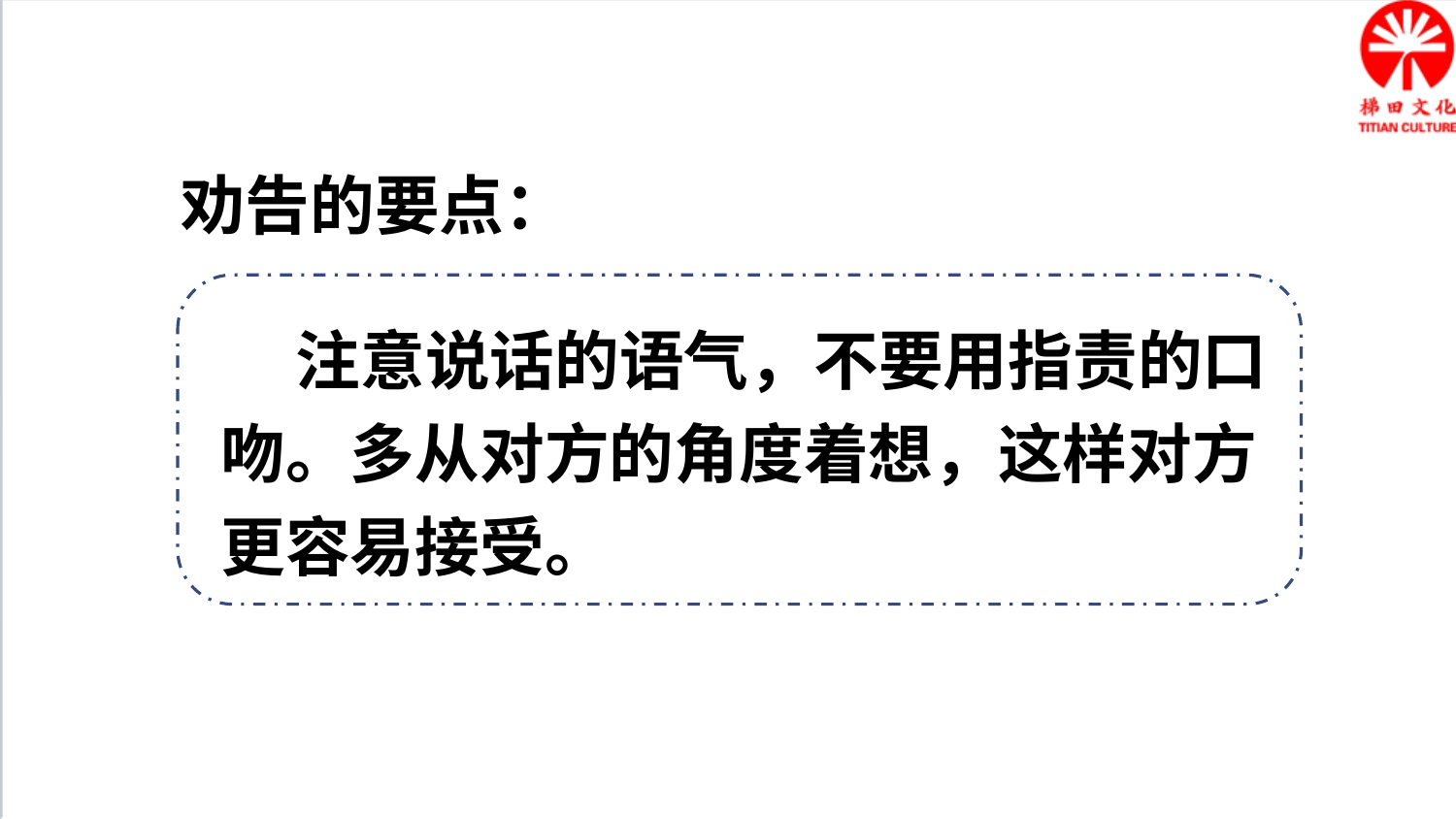

劝告的要点：

    注意说话的语气，不要用指责的口吻。多从对方的角度着想，这样对方更容易接受。